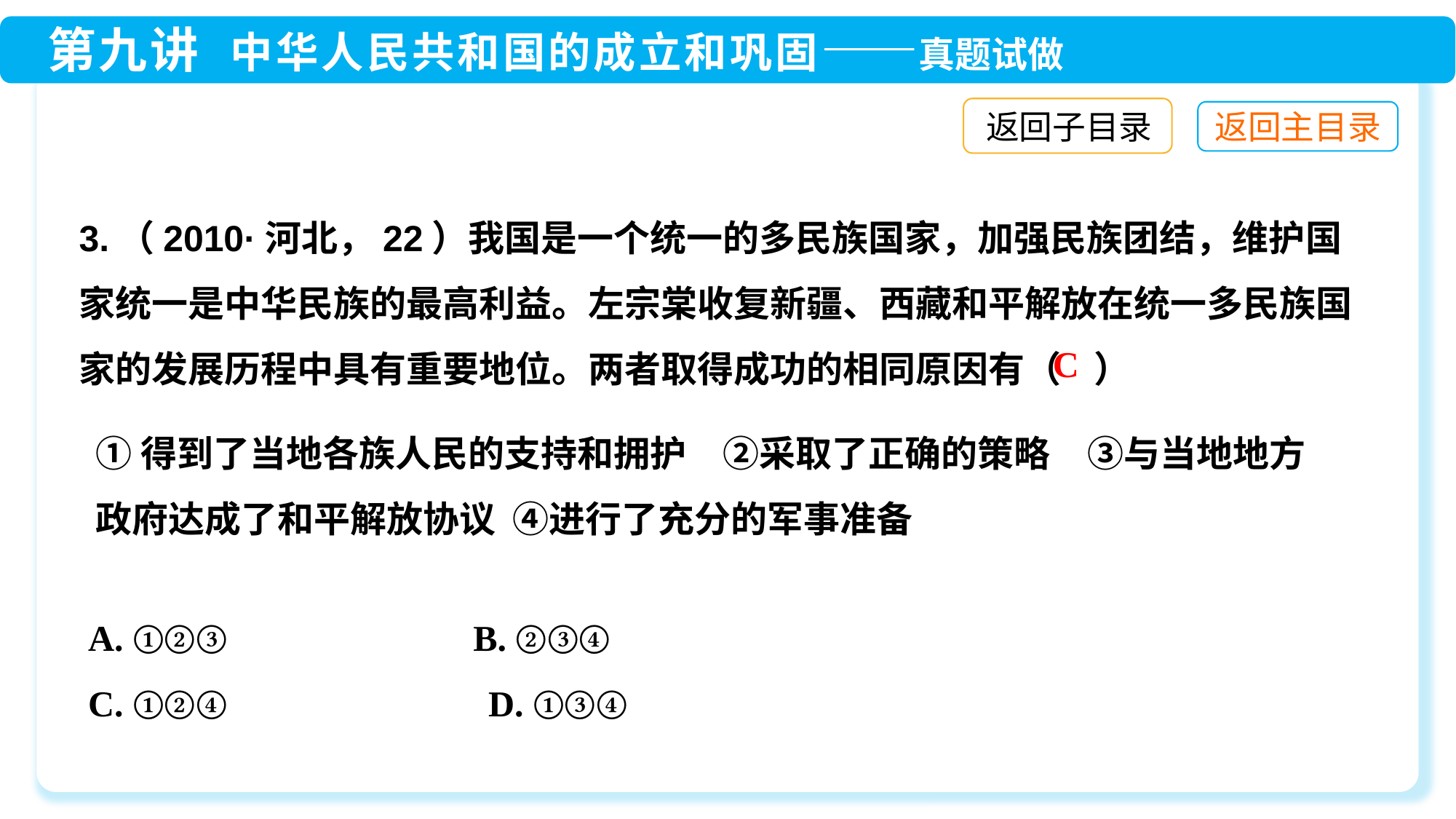

返回子目录

3.（2010·河北，22）我国是一个统一的多民族国家，加强民族团结，维护国家统一是中华民族的最高利益。左宗棠收复新疆、西藏和平解放在统一多民族国家的发展历程中具有重要地位。两者取得成功的相同原因有（    ）
C
①得到了当地各族人民的支持和拥护　②采取了正确的策略　③与当地地方政府达成了和平解放协议  ④进行了充分的军事准备
A. ①②③　　                   B. ②③④
C. ①②④	                    D. ①③④